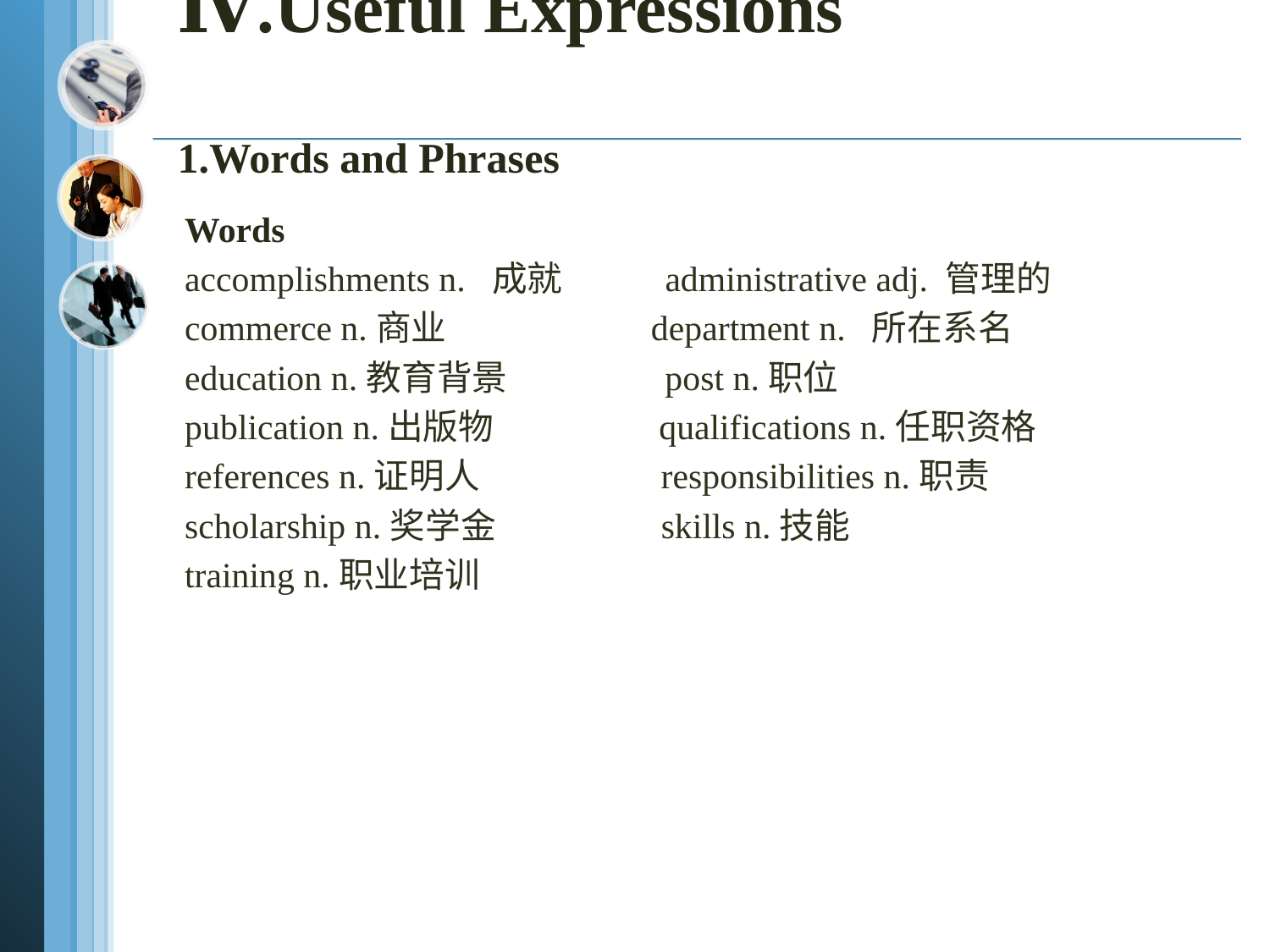

# Ⅳ.Useful Expressions 1.Words and Phrases
Words
accomplishments n.  成就            administrative adj. 管理的
commerce n.商业                         department n.  所在系名
education n.教育背景                   post n.职位
publication n.出版物                    qualifications n.任职资格
references n.证明人                      responsibilities n.职责
scholarship n.奖学金                    skills n.技能
training n.职业培训